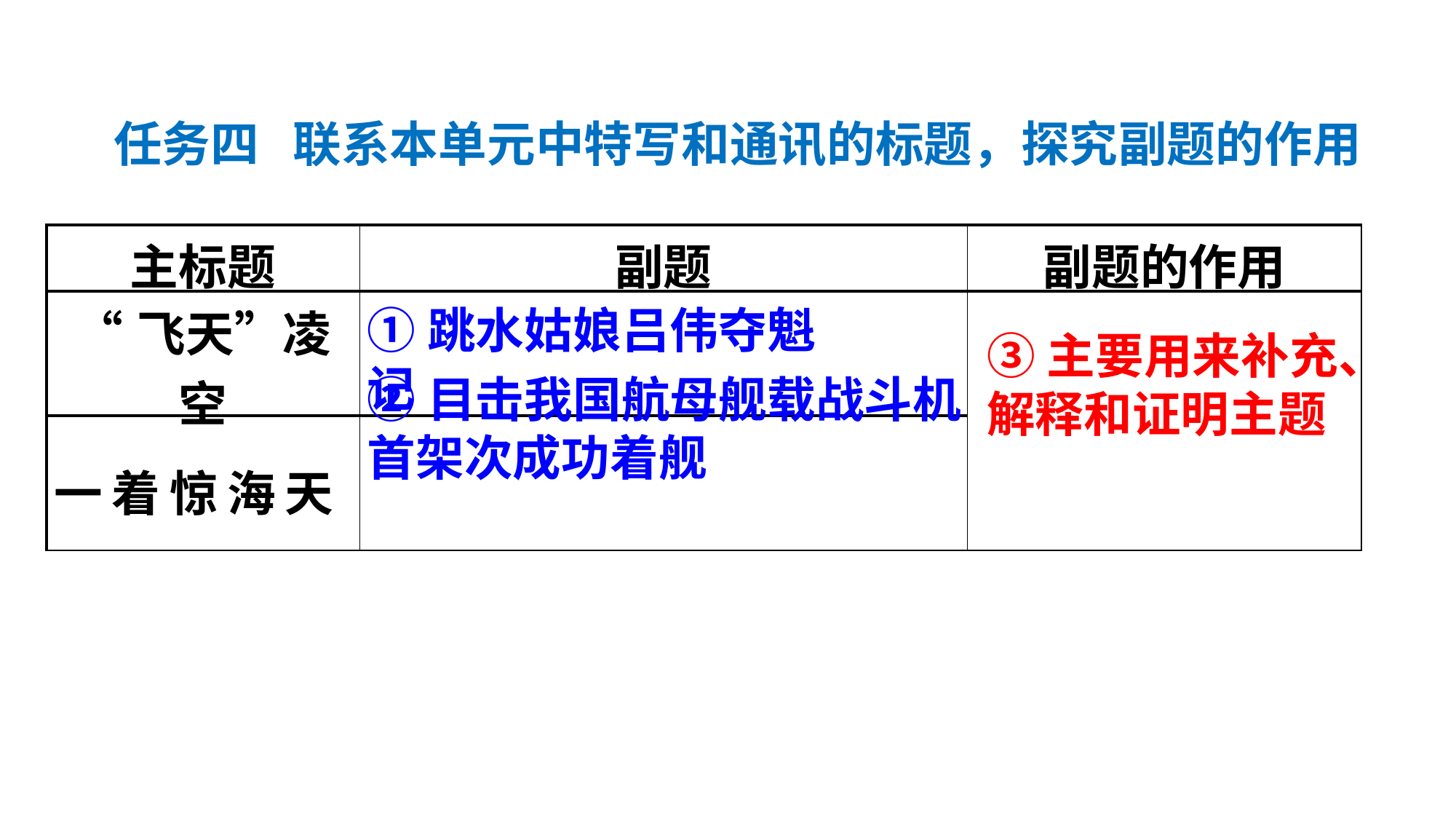

任务四   联系本单元中特写和通讯的标题，探究副题的作用
| 主标题 | 副题 | 副题的作用 |
| --- | --- | --- |
| “飞天”凌空 |  |  |
| 一着惊海天 |  |  |
①跳水姑娘吕伟夺魁记
③主要用来补充、解释和证明主题
②目击我国航母舰载战斗机首架次成功着舰